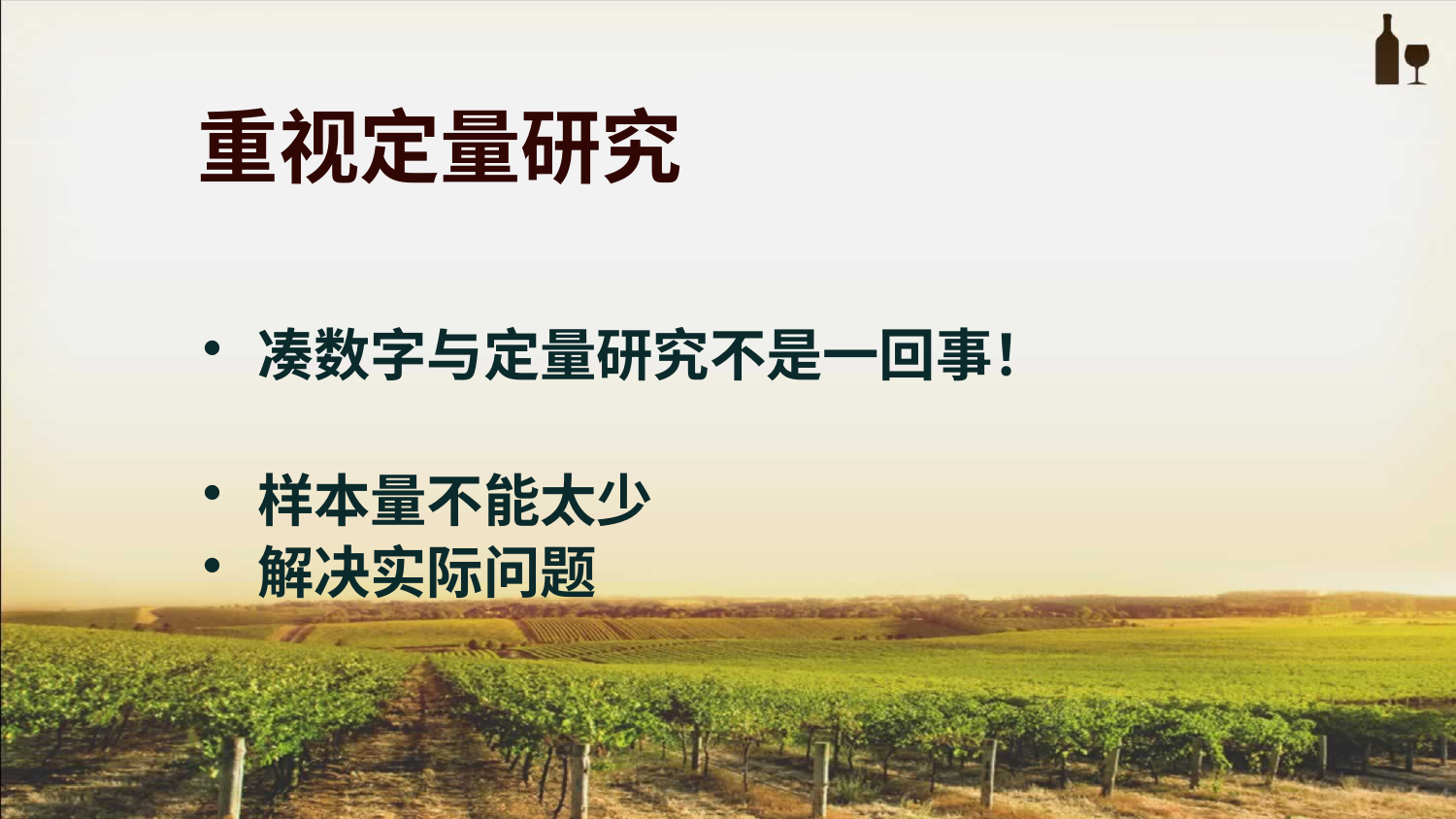

重视定量研究

凑数字与定量研究不是一回事！

样本量不能太少
解决实际问题